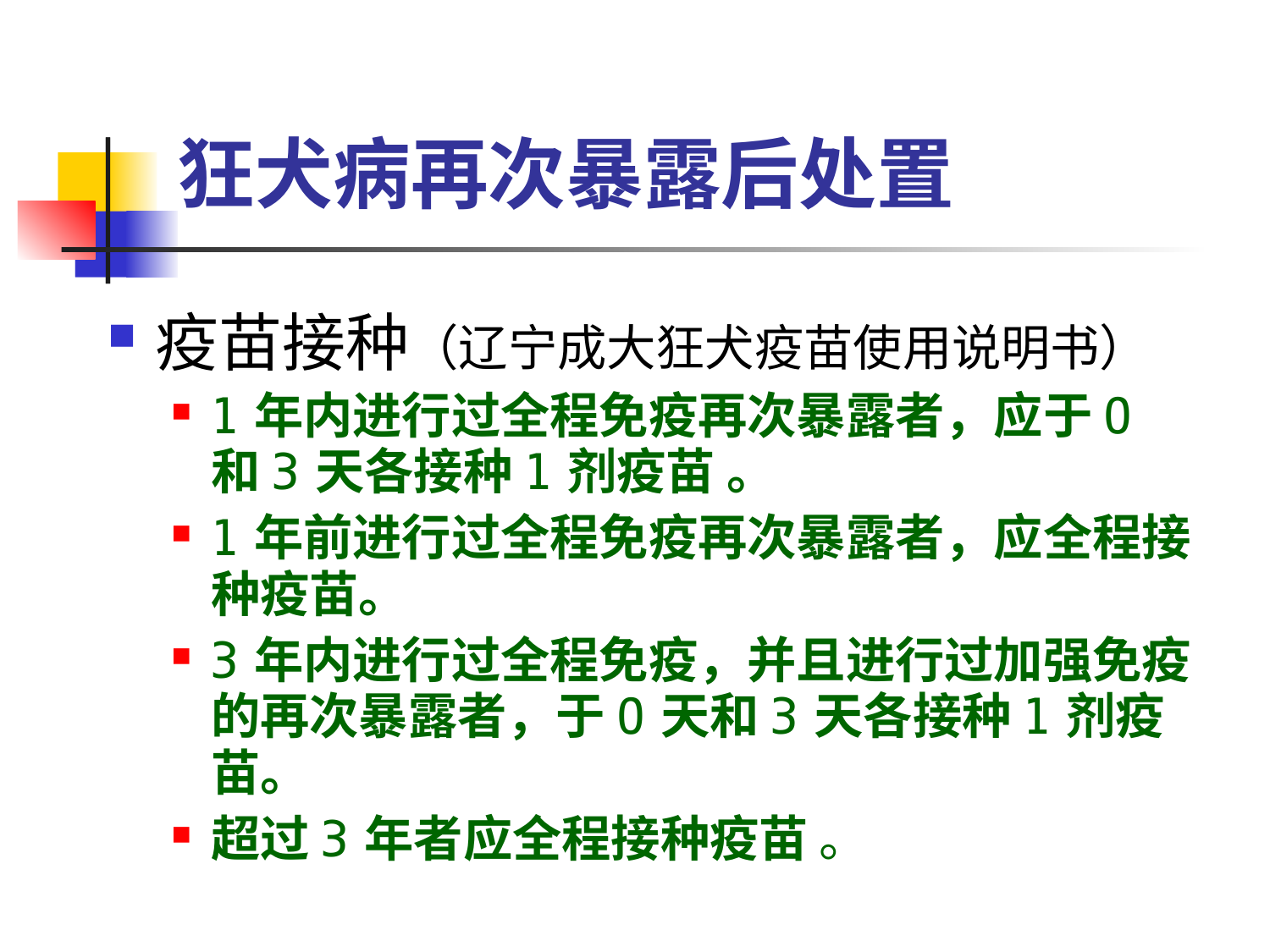

# 狂犬病再次暴露后处置
疫苗接种（辽宁成大狂犬疫苗使用说明书）
1年内进行过全程免疫再次暴露者，应于0和3天各接种1剂疫苗 。
1年前进行过全程免疫再次暴露者，应全程接种疫苗。
3年内进行过全程免疫，并且进行过加强免疫的再次暴露者，于0天和3天各接种1剂疫苗。
超过3年者应全程接种疫苗 。